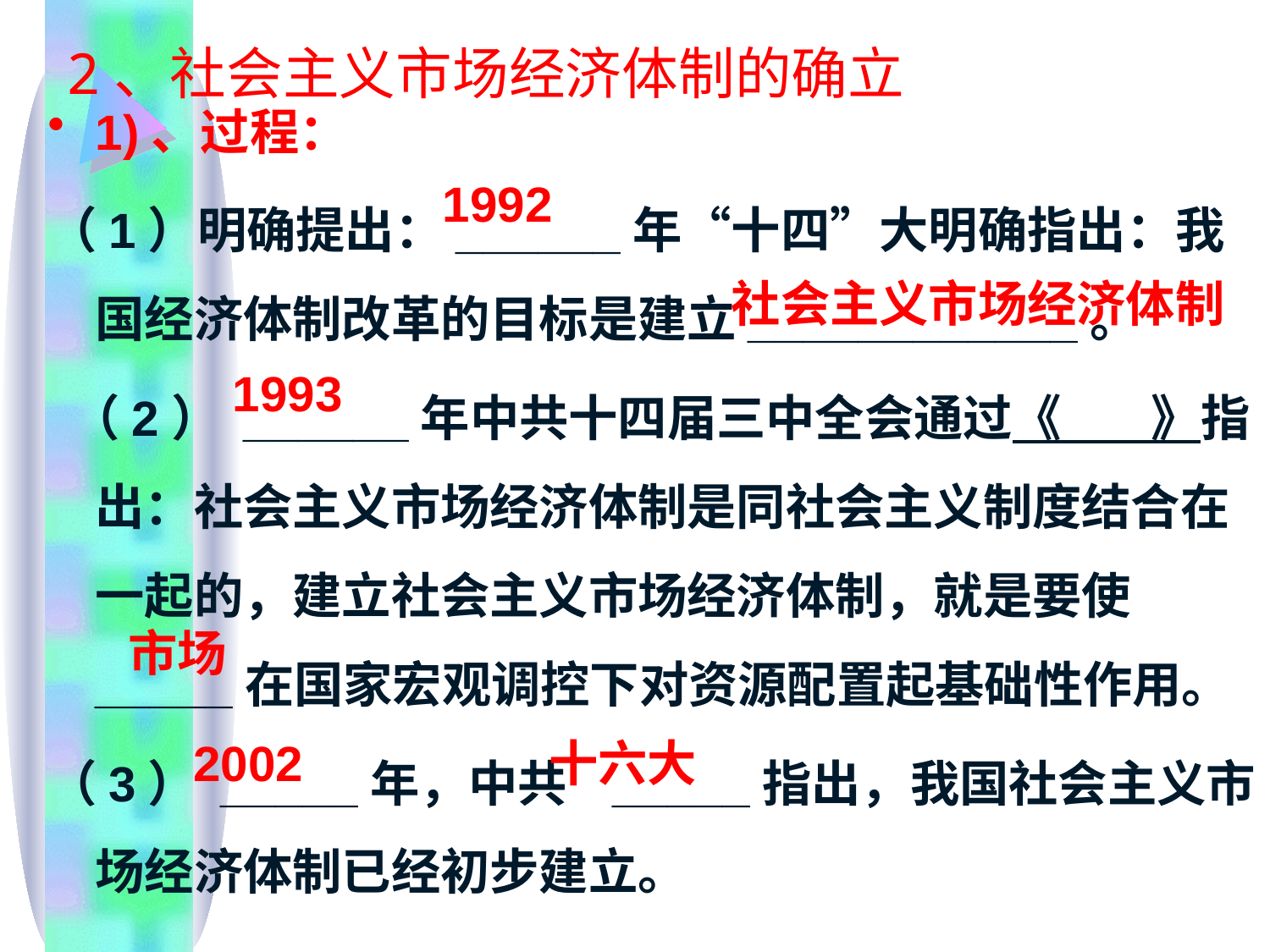

2、社会主义市场经济体制的确立
1)、过程：
（1）明确提出：______年“十四”大明确指出：我国经济体制改革的目标是建立____________。
 （2） ______年中共十四届三中全会通过《        》指出：社会主义市场经济体制是同社会主义制度结合在一起的，建立社会主义市场经济体制，就是要使   _____在国家宏观调控下对资源配置起基础性作用。
（3） _____年，中共   _____指出，我国社会主义市场经济体制已经初步建立。

1992
社会主义市场经济体制
1993
市场
2002
十六大